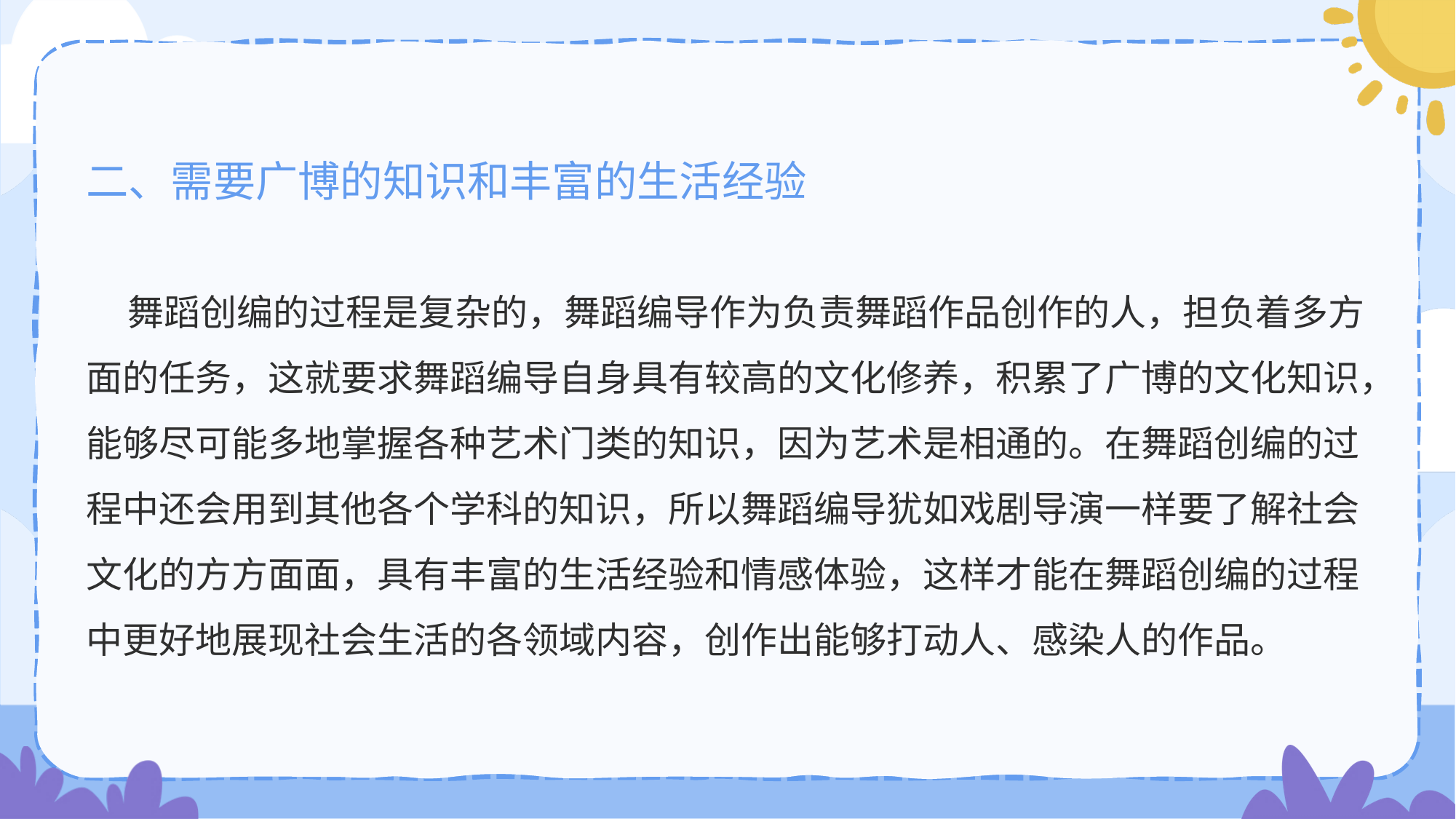

二、需要广博的知识和丰富的生活经验
    舞蹈创编的过程是复杂的，舞蹈编导作为负责舞蹈作品创作的人，担负着多方面的任务，这就要求舞蹈编导自身具有较高的文化修养，积累了广博的文化知识，能够尽可能多地掌握各种艺术门类的知识，因为艺术是相通的。在舞蹈创编的过程中还会用到其他各个学科的知识，所以舞蹈编导犹如戏剧导演一样要了解社会文化的方方面面，具有丰富的生活经验和情感体验，这样才能在舞蹈创编的过程中更好地展现社会生活的各领域内容，创作出能够打动人、感染人的作品。